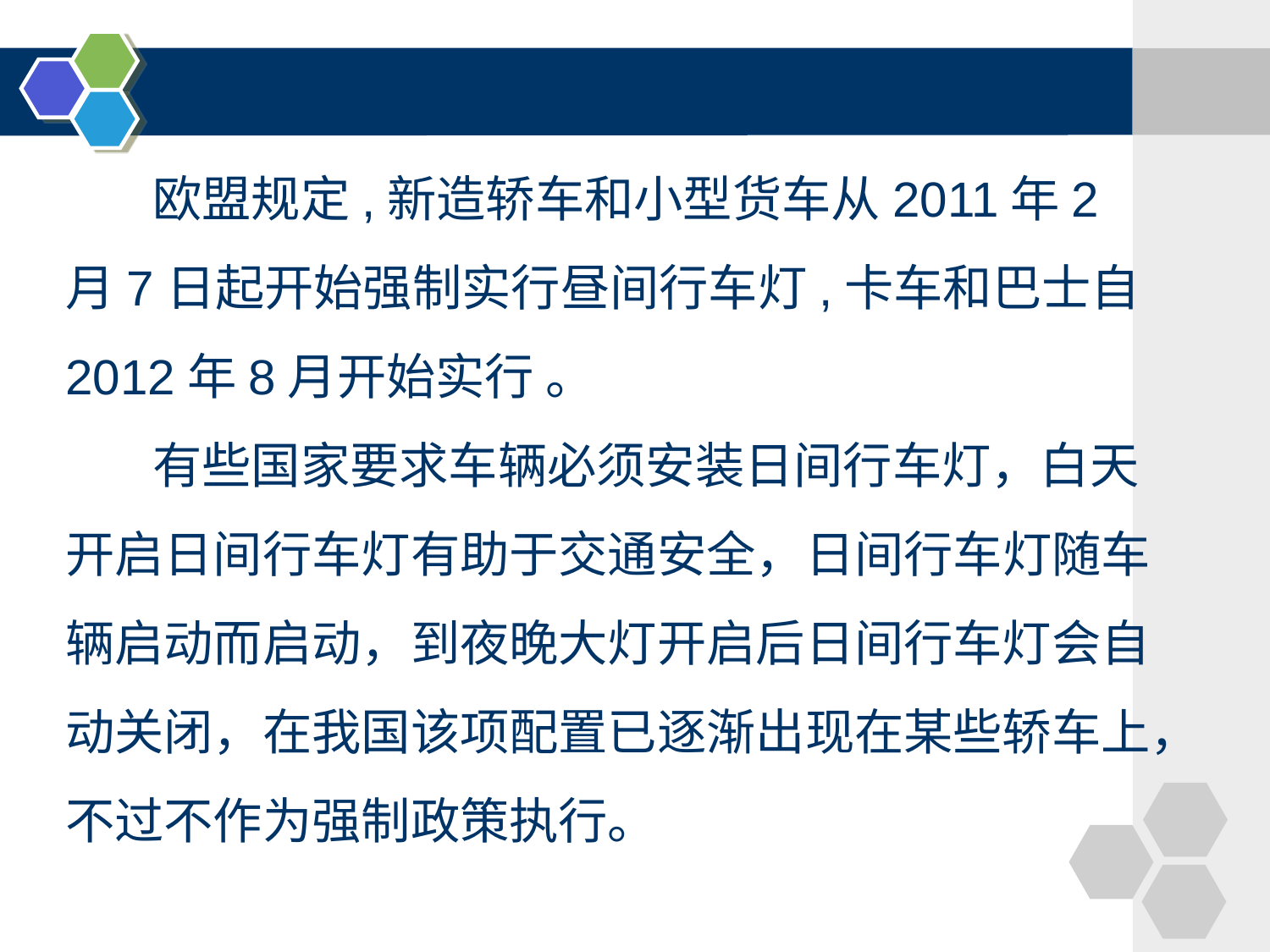

欧盟规定,新造轿车和小型货车从2011年2月7日起开始强制实行昼间行车灯,卡车和巴士自2012年8月开始实行 。
有些国家要求车辆必须安装日间行车灯，白天开启日间行车灯有助于交通安全，日间行车灯随车辆启动而启动，到夜晚大灯开启后日间行车灯会自动关闭，在我国该项配置已逐渐出现在某些轿车上，不过不作为强制政策执行。